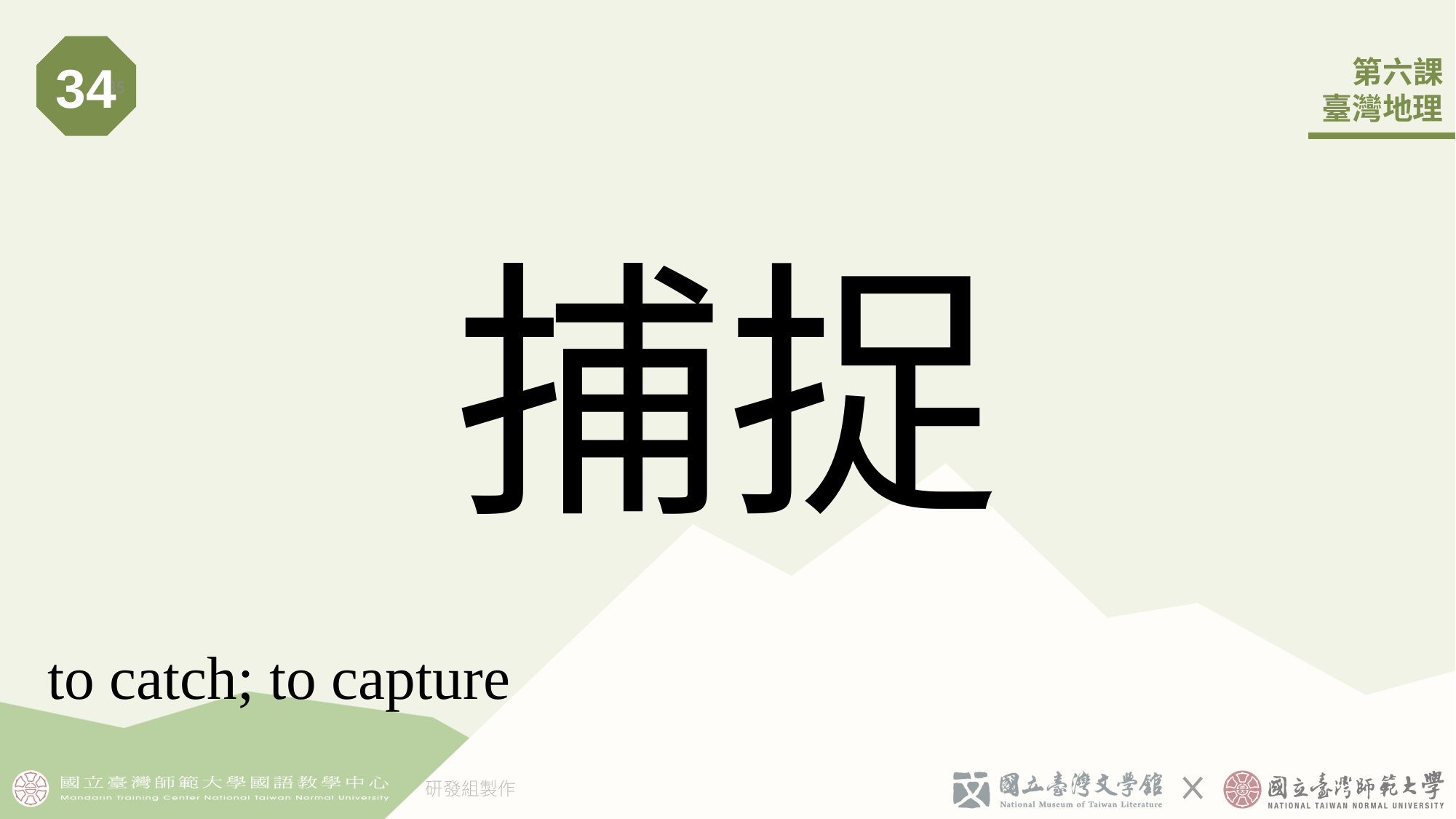

34
35
# 捕捉
to catch; to capture